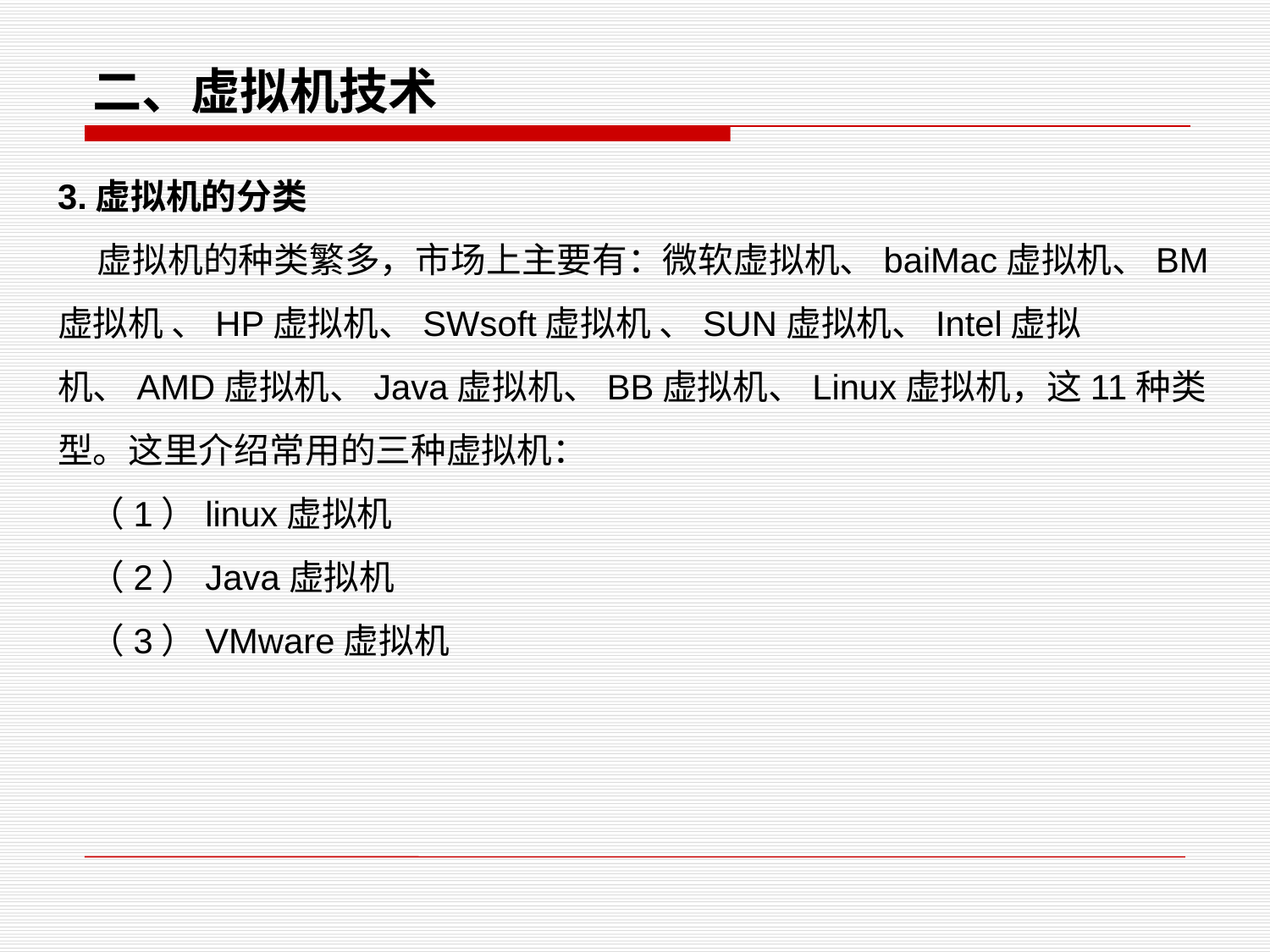

二、虚拟机技术
3.虚拟机的分类
    虚拟机的种类繁多，市场上主要有：微软虚拟机、baiMac虚拟机、BM虚拟机 、HP虚拟机、SWsoft虚拟机 、SUN虚拟机、Intel虚拟机、AMD虚拟机、Java虚拟机、BB虚拟机、Linux虚拟机，这11种类型。这里介绍常用的三种虚拟机：
   （1）linux虚拟机
   （2）Java虚拟机
   （3）VMware虚拟机
48